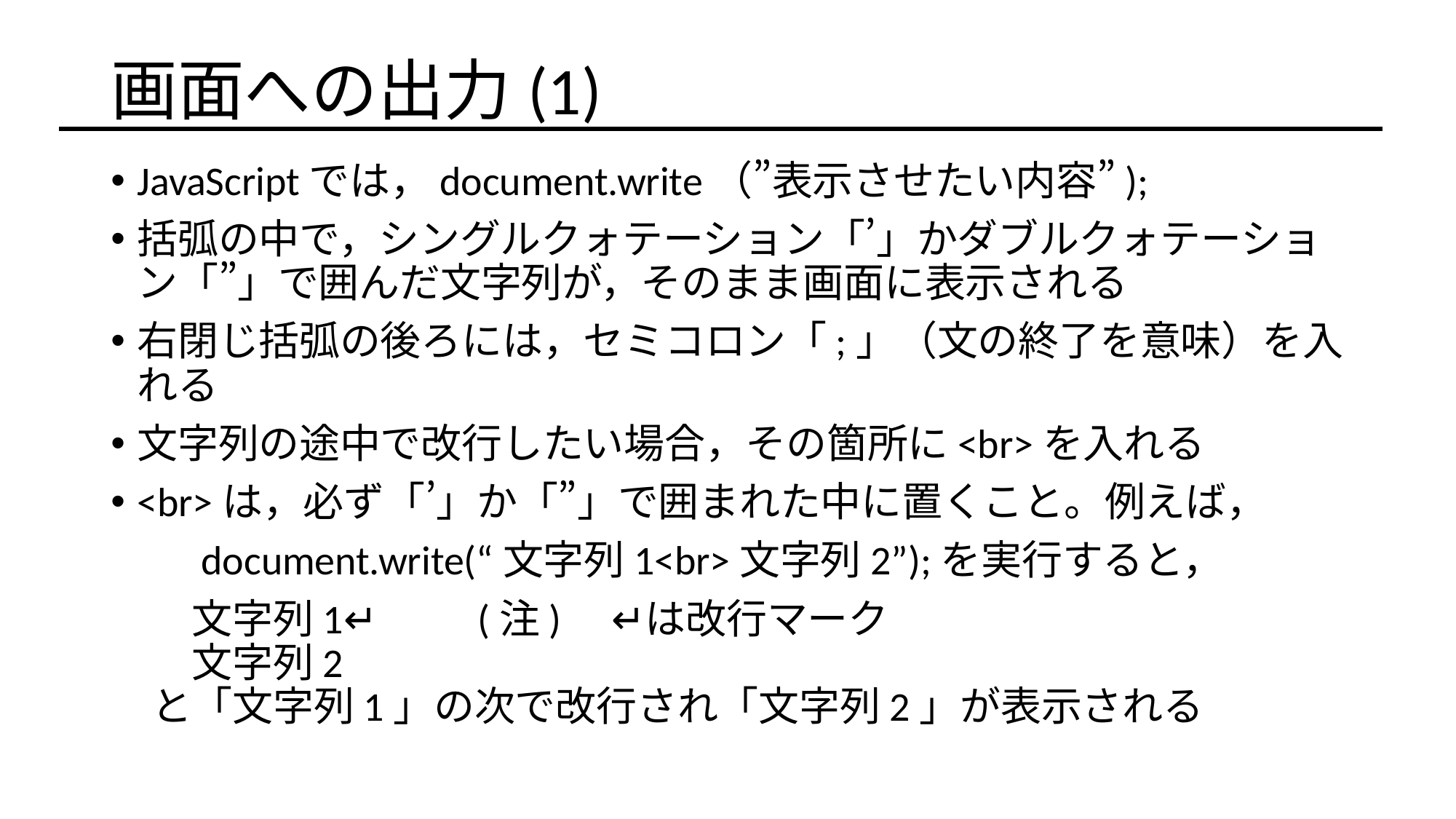

# 画面への出力(1)
JavaScriptでは，document.write（”表示させたい内容”);
括弧の中で，シングルクォテーション「’」かダブルクォテーション「”」で囲んだ文字列が，そのまま画面に表示される
右閉じ括弧の後ろには，セミコロン「;」（文の終了を意味）を入れる
文字列の途中で改行したい場合，その箇所に<br>を入れる
<br>は，必ず「’」か「”」で囲まれた中に置くこと。例えば，
　　document.write(“文字列1<br>文字列2”);を実行すると，
　　文字列1↵　　(注)　↵は改行マーク
　　文字列2
　と「文字列1」の次で改行され「文字列2」が表示される